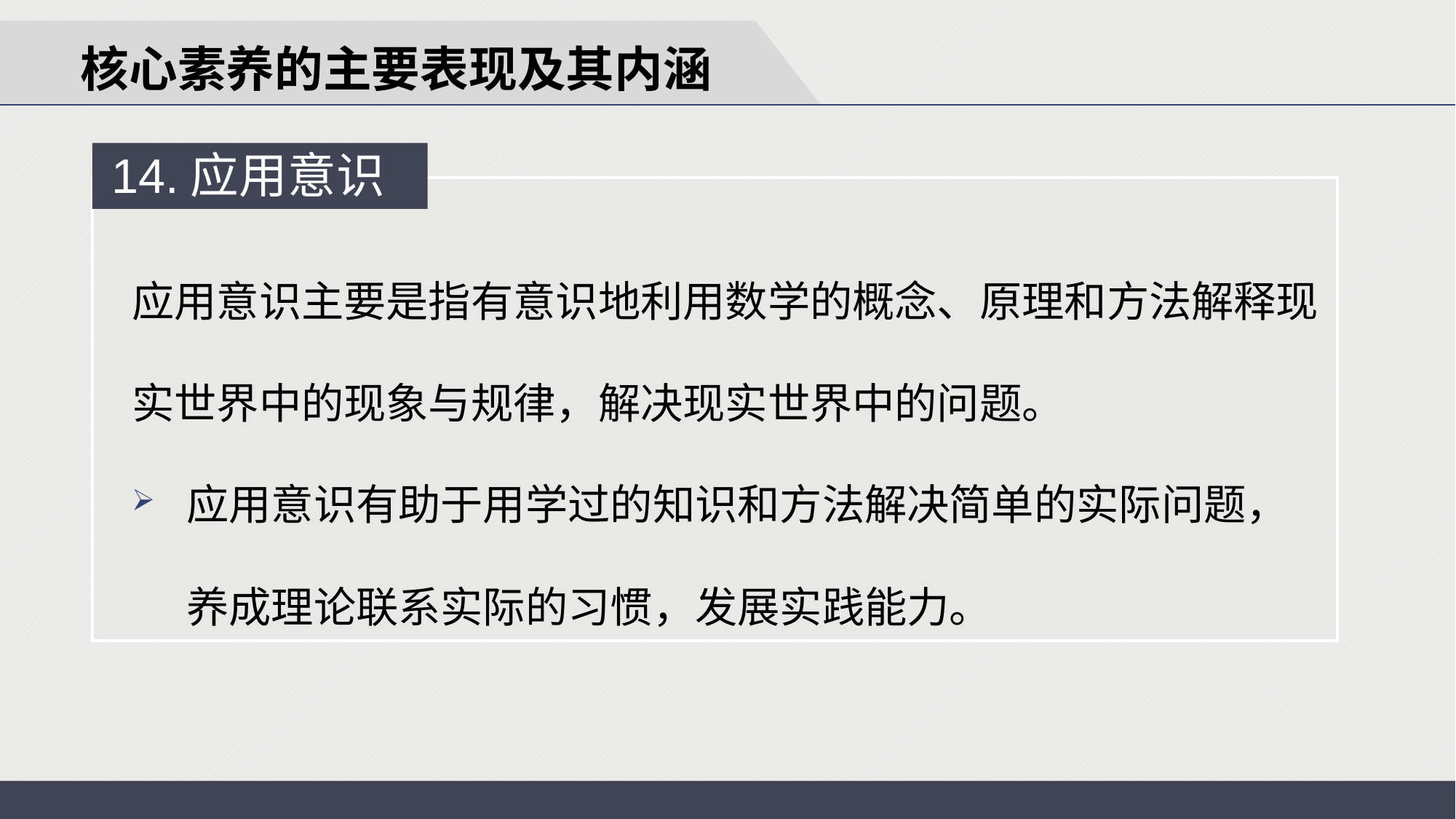

核心素养的主要表现及其内涵
14.应用意识

应用意识主要是指有意识地利用数学的概念、原理和方法解释现实世界中的现象与规律，解决现实世界中的问题。
应用意识有助于用学过的知识和方法解决简单的实际问题，养成理论联系实际的习惯，发展实践能力。